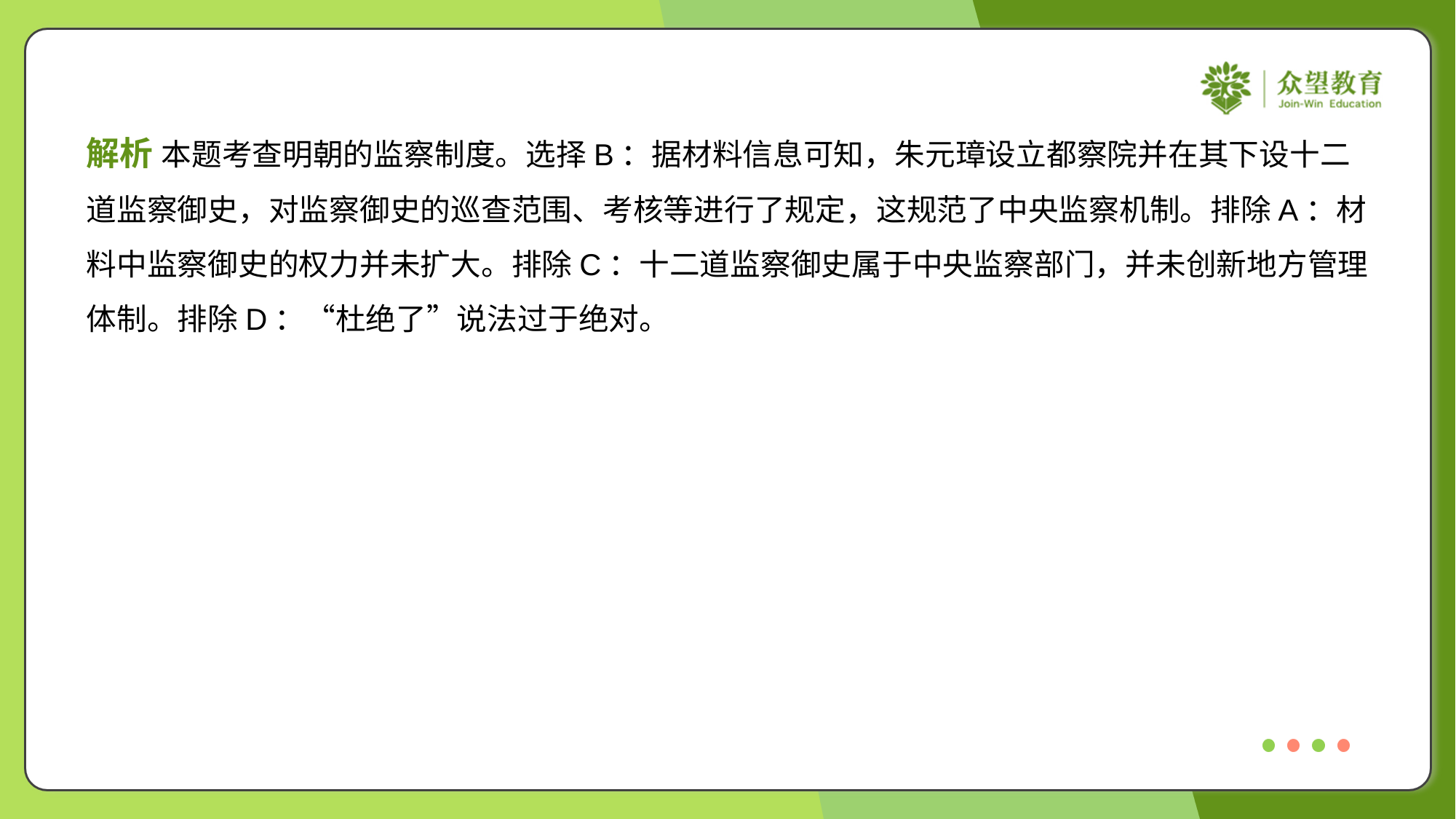

解析 本题考查明朝的监察制度。选择B：据材料信息可知，朱元璋设立都察院并在其下设十二
道监察御史，对监察御史的巡查范围、考核等进行了规定，这规范了中央监察机制。排除A：材
料中监察御史的权力并未扩大。排除C：十二道监察御史属于中央监察部门，并未创新地方管理
体制。排除D：“杜绝了”说法过于绝对。